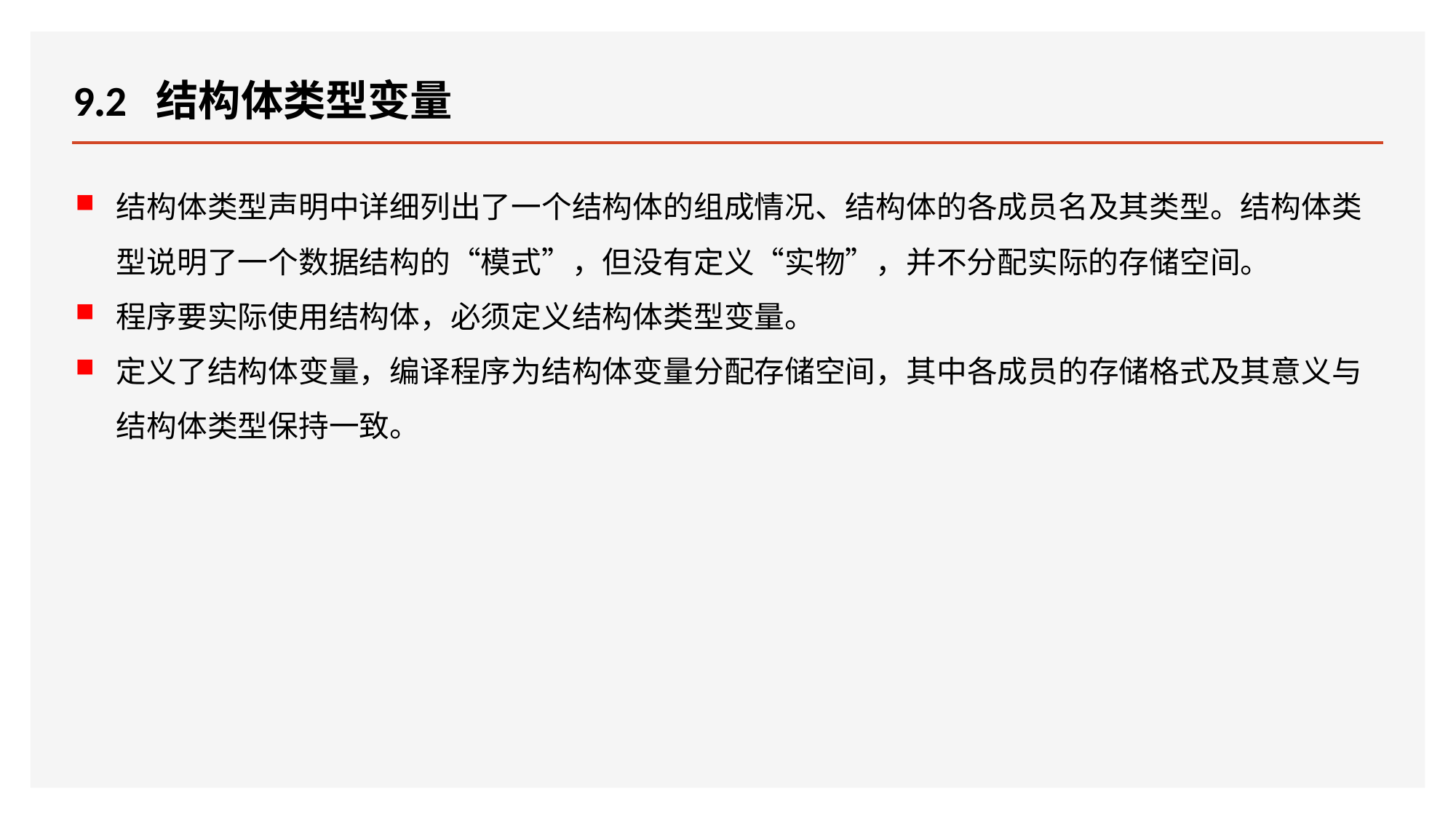

# 9.2  结构体类型变量
结构体类型声明中详细列出了一个结构体的组成情况、结构体的各成员名及其类型。结构体类型说明了一个数据结构的“模式”，但没有定义“实物”，并不分配实际的存储空间。
程序要实际使用结构体，必须定义结构体类型变量。
定义了结构体变量，编译程序为结构体变量分配存储空间，其中各成员的存储格式及其意义与结构体类型保持一致。